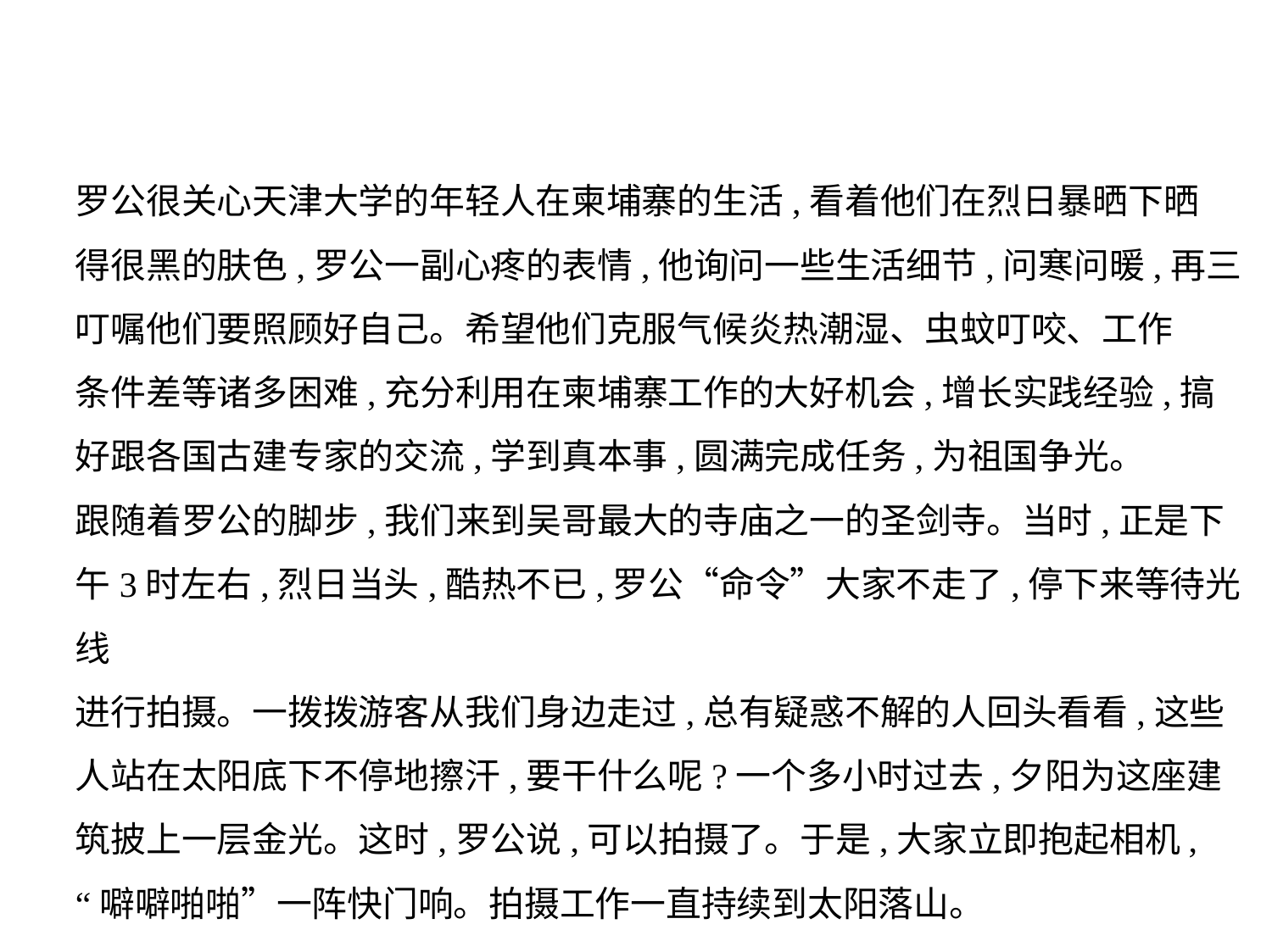

罗公很关心天津大学的年轻人在柬埔寨的生活,看着他们在烈日暴晒下晒
得很黑的肤色,罗公一副心疼的表情,他询问一些生活细节,问寒问暖,再三
叮嘱他们要照顾好自己。希望他们克服气候炎热潮湿、虫蚊叮咬、工作
条件差等诸多困难,充分利用在柬埔寨工作的大好机会,增长实践经验,搞
好跟各国古建专家的交流,学到真本事,圆满完成任务,为祖国争光。
跟随着罗公的脚步,我们来到吴哥最大的寺庙之一的圣剑寺。当时,正是下
午3时左右,烈日当头,酷热不已,罗公“命令”大家不走了,停下来等待光线
进行拍摄。一拨拨游客从我们身边走过,总有疑惑不解的人回头看看,这些
人站在太阳底下不停地擦汗,要干什么呢?一个多小时过去,夕阳为这座建
筑披上一层金光。这时,罗公说,可以拍摄了。于是,大家立即抱起相机,
“噼噼啪啪”一阵快门响。拍摄工作一直持续到太阳落山。